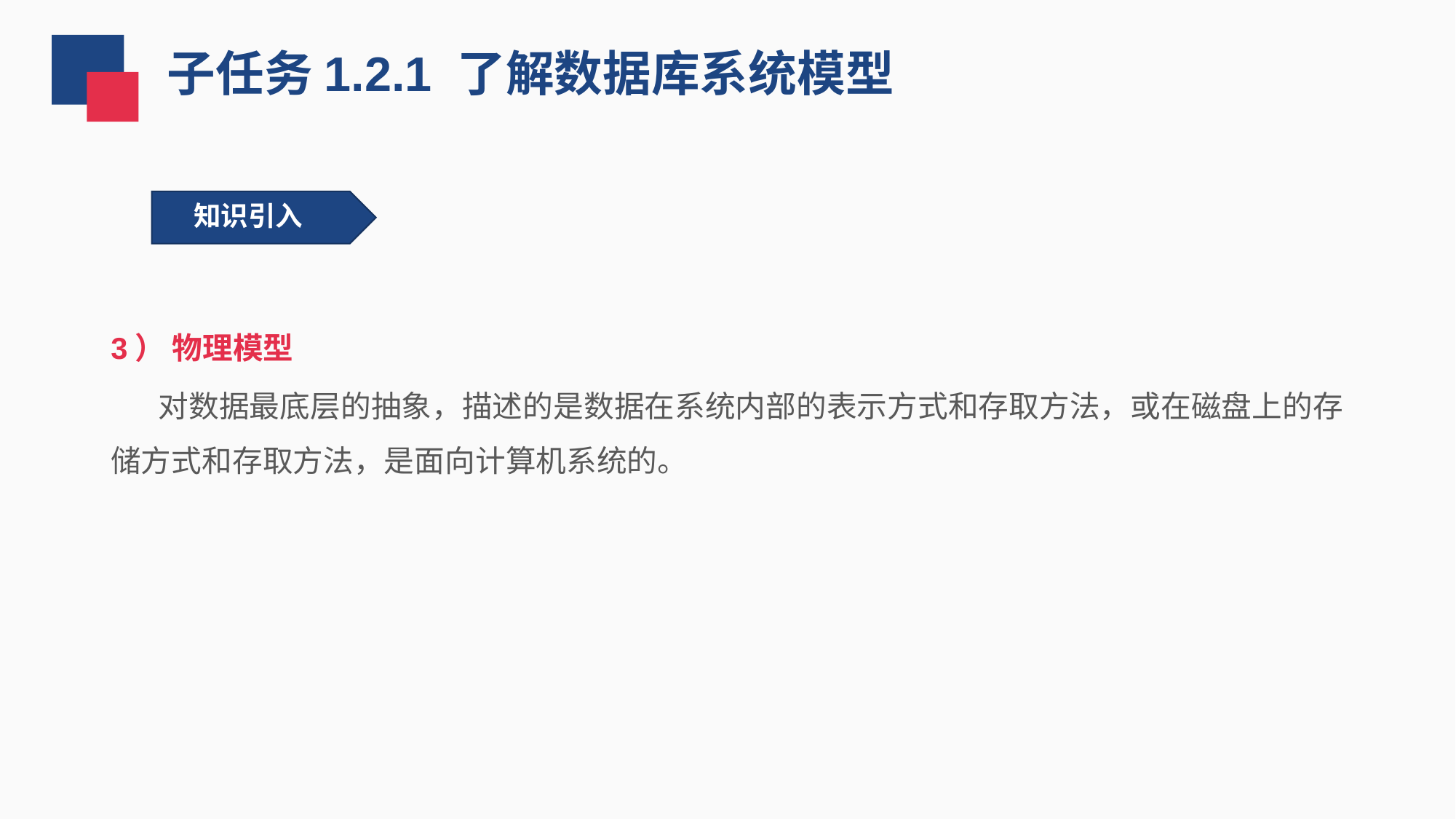

子任务1.2.1 了解数据库系统模型

    知识引入

3） 物理模型
      对数据最底层的抽象，描述的是数据在系统内部的表⽰⽅式和存取⽅法，或在磁盘上的存储⽅式和存取⽅法，是⾯向计算机系统的。